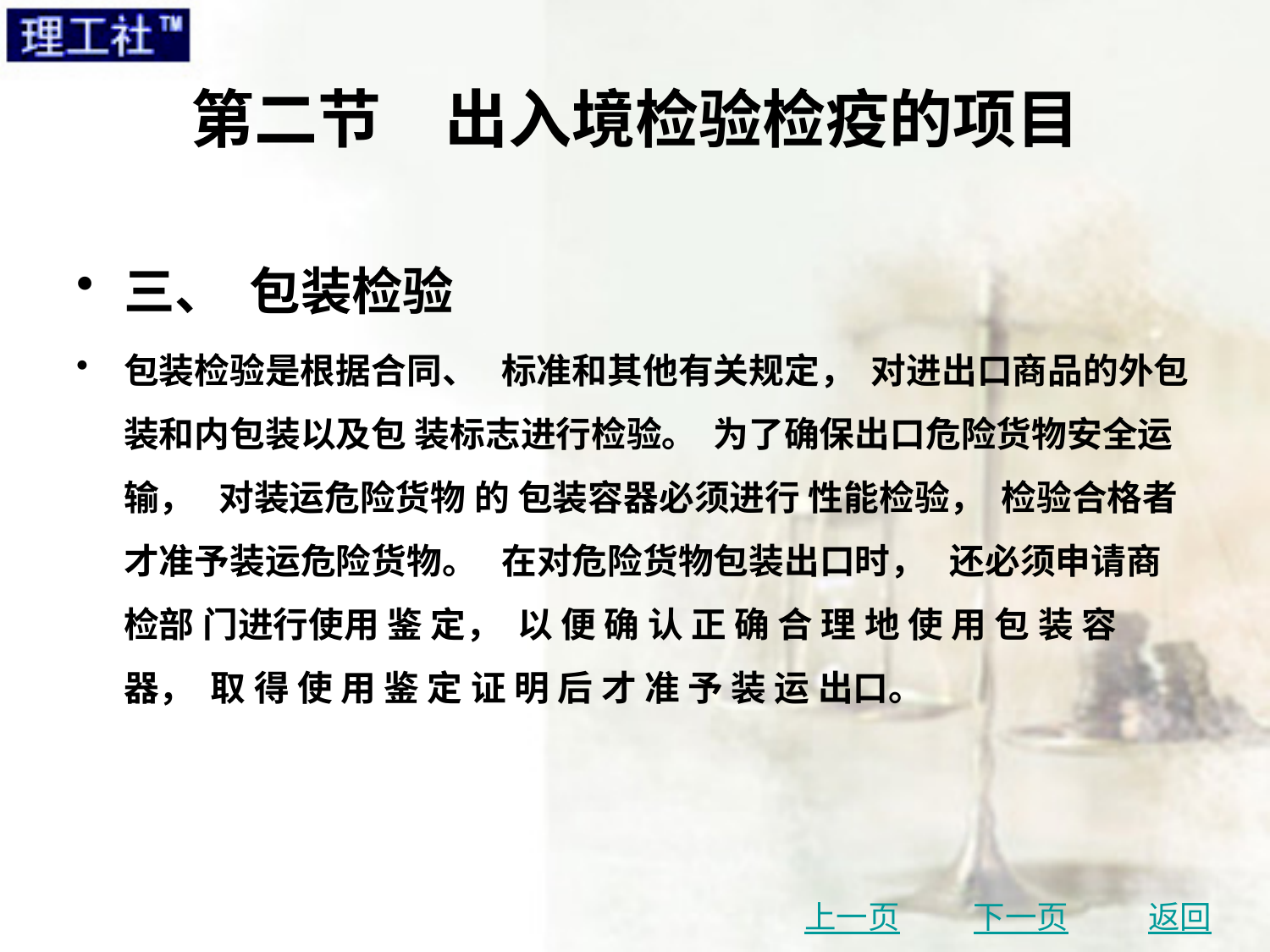

# 第二节　出入境检验检疫的项目
三、  包装检验
包装检验是根据合同、   标准和其他有关规定，  对进出口商品的外包装和内包装以及包 装标志进行检验。  为了确保出口危险货物安全运输，   对装运危险货物 的 包装容器必须进行 性能检验，  检验合格者才准予装运危险货物。   在对危险货物包装出口时，   还必须申请商检部 门进行使用 鉴 定，  以 便 确 认 正 确 合 理 地 使 用 包 装 容 器，  取 得 使 用 鉴 定 证 明 后 才 准 予 装 运 出口。

上一页
下一页
返回